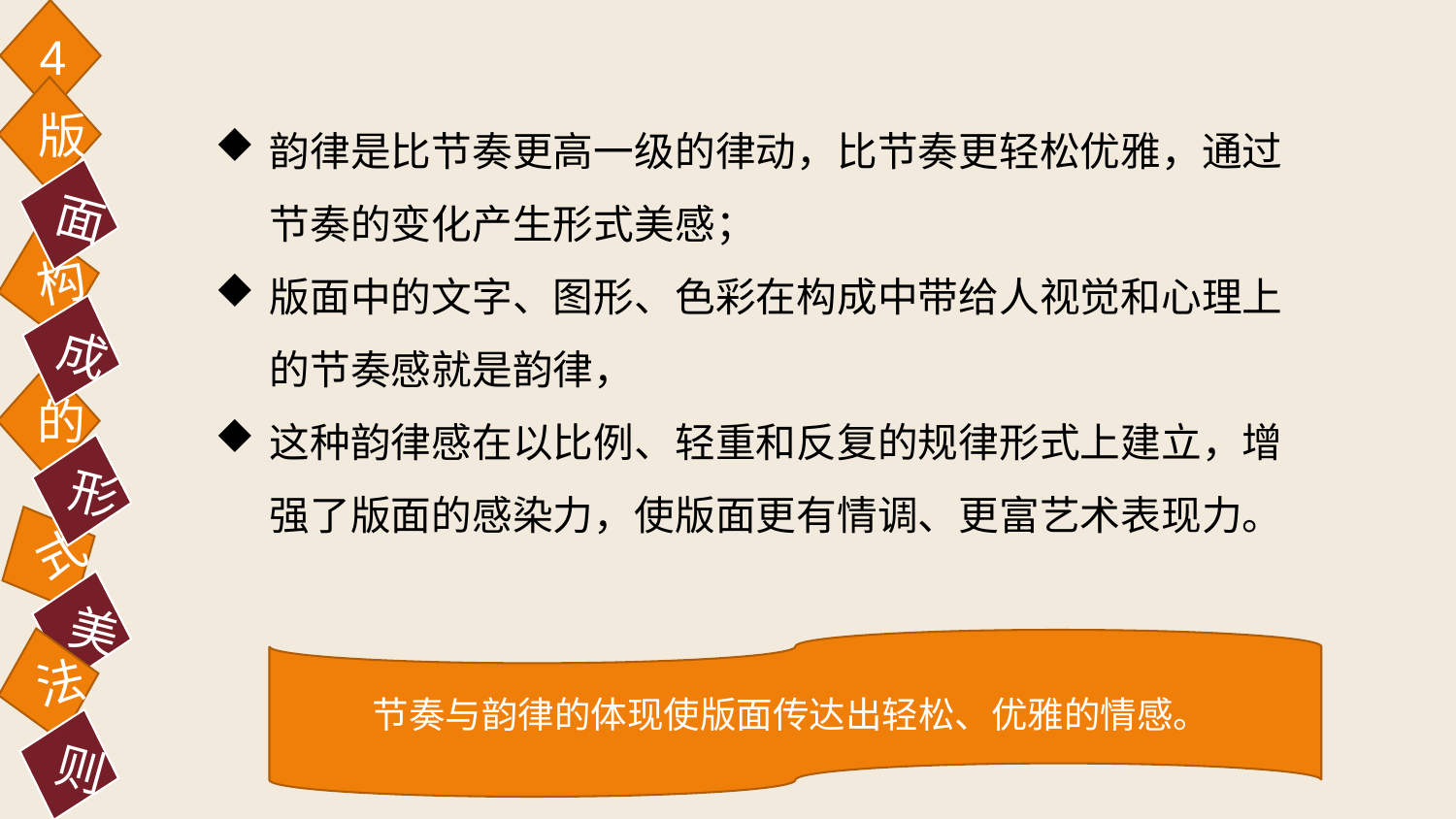

4

韵律是比节奏更高一级的律动，比节奏更轻松优雅，通过节奏的变化产生形式美感；
版面中的文字、图形、色彩在构成中带给人视觉和心理上的节奏感就是韵律，
这种韵律感在以比例、轻重和反复的规律形式上建立，增强了版面的感染力，使版面更有情调、更富艺术表现力。
版
面
构
成
的
形
式
美
法
节奏与韵律的体现使版面传达出轻松、优雅的情感。
则